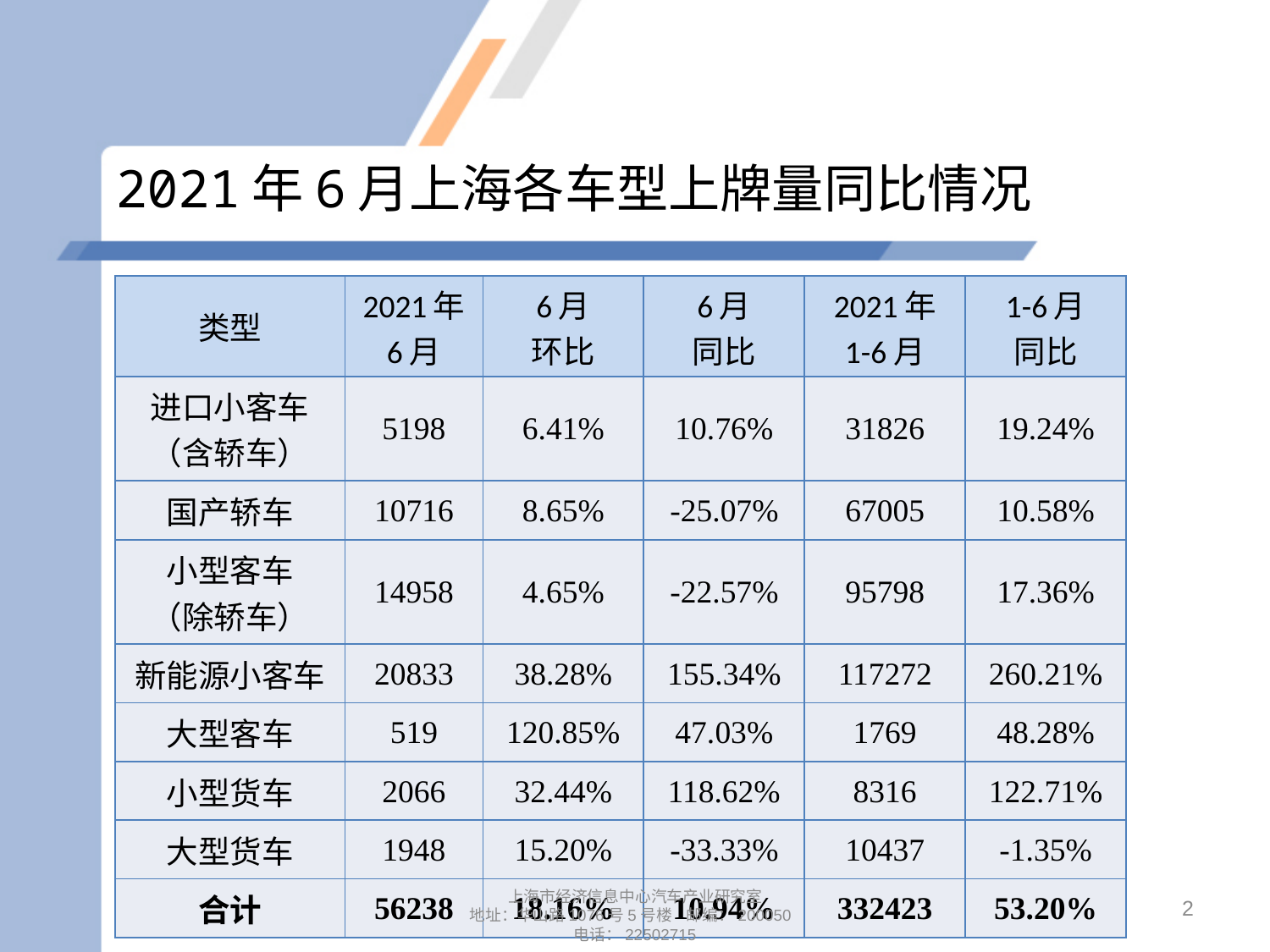

# 2021年6月上海各车型上牌量同比情况

| 类型 | 2021年 6月 | 6月 环比 | 6月 同比 | 2021年 1-6月 | 1-6月 同比 |
| --- | --- | --- | --- | --- | --- |
| 进口小客车 （含轿车） | 5198 | 6.41% | 10.76% | 31826 | 19.24% |
| 国产轿车 | 10716 | 8.65% | -25.07% | 67005 | 10.58% |
| 小型客车 （除轿车） | 14958 | 4.65% | -22.57% | 95798 | 17.36% |
| 新能源小客车 | 20833 | 38.28% | 155.34% | 117272 | 260.21% |
| 大型客车 | 519 | 120.85% | 47.03% | 1769 | 48.28% |
| 小型货车 | 2066 | 32.44% | 118.62% | 8316 | 122.71% |
| 大型货车 | 1948 | 15.20% | -33.33% | 10437 | -1.35% |
| 合计 | 56238 | 18.16% | 10.94% | 332423 | 53.20% |

2
上海市经济信息中心汽车产业研究室
地址：华山路1076号5号楼    邮编：200050
电话：22502715